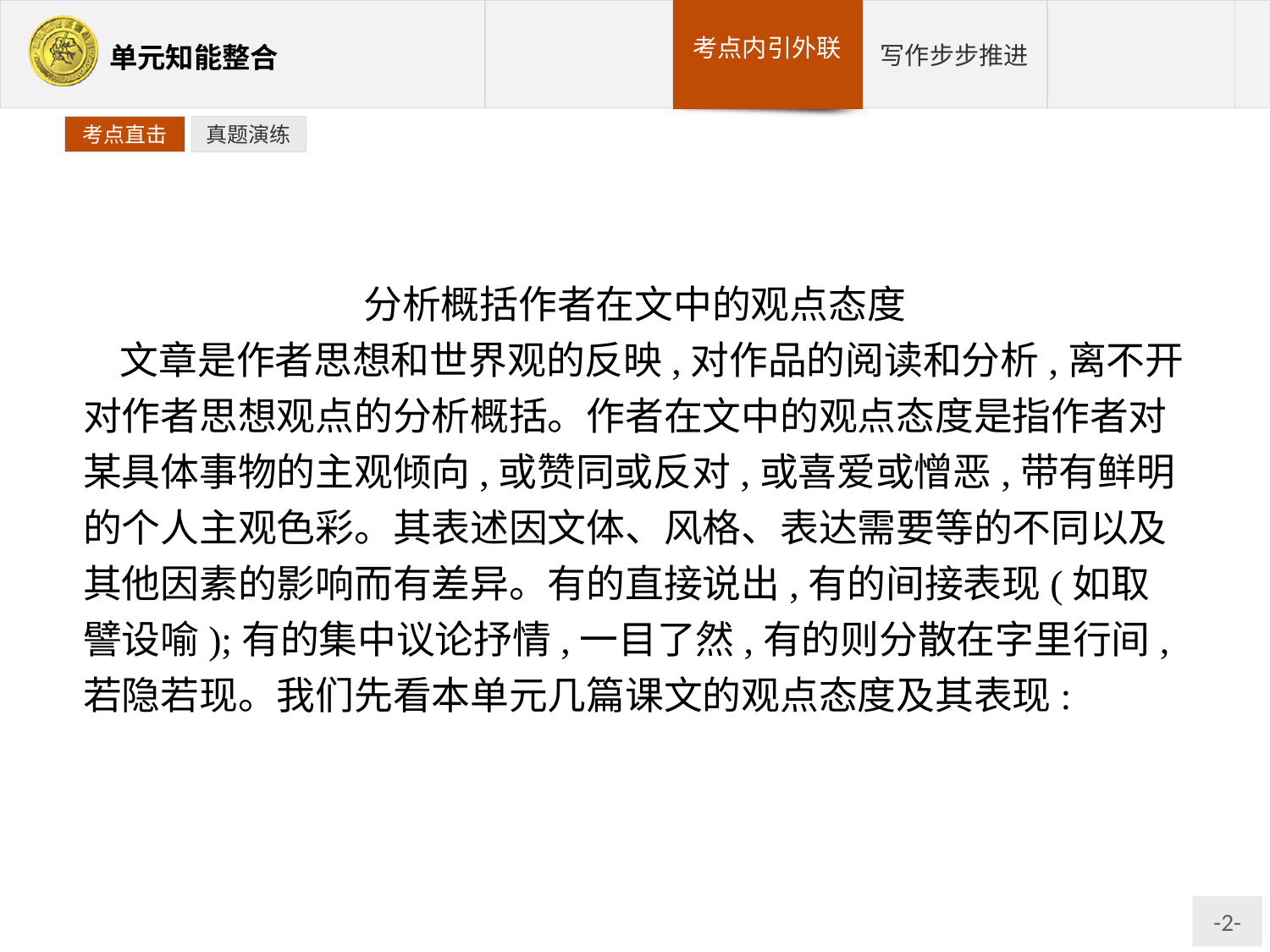

考点直击
真题演练
分析概括作者在文中的观点态度
文章是作者思想和世界观的反映,对作品的阅读和分析,离不开对作者思想观点的分析概括。作者在文中的观点态度是指作者对某具体事物的主观倾向,或赞同或反对,或喜爱或憎恶,带有鲜明的个人主观色彩。其表述因文体、风格、表达需要等的不同以及其他因素的影响而有差异。有的直接说出,有的间接表现(如取譬设喻);有的集中议论抒情,一目了然,有的则分散在字里行间,若隐若现。我们先看本单元几篇课文的观点态度及其表现: